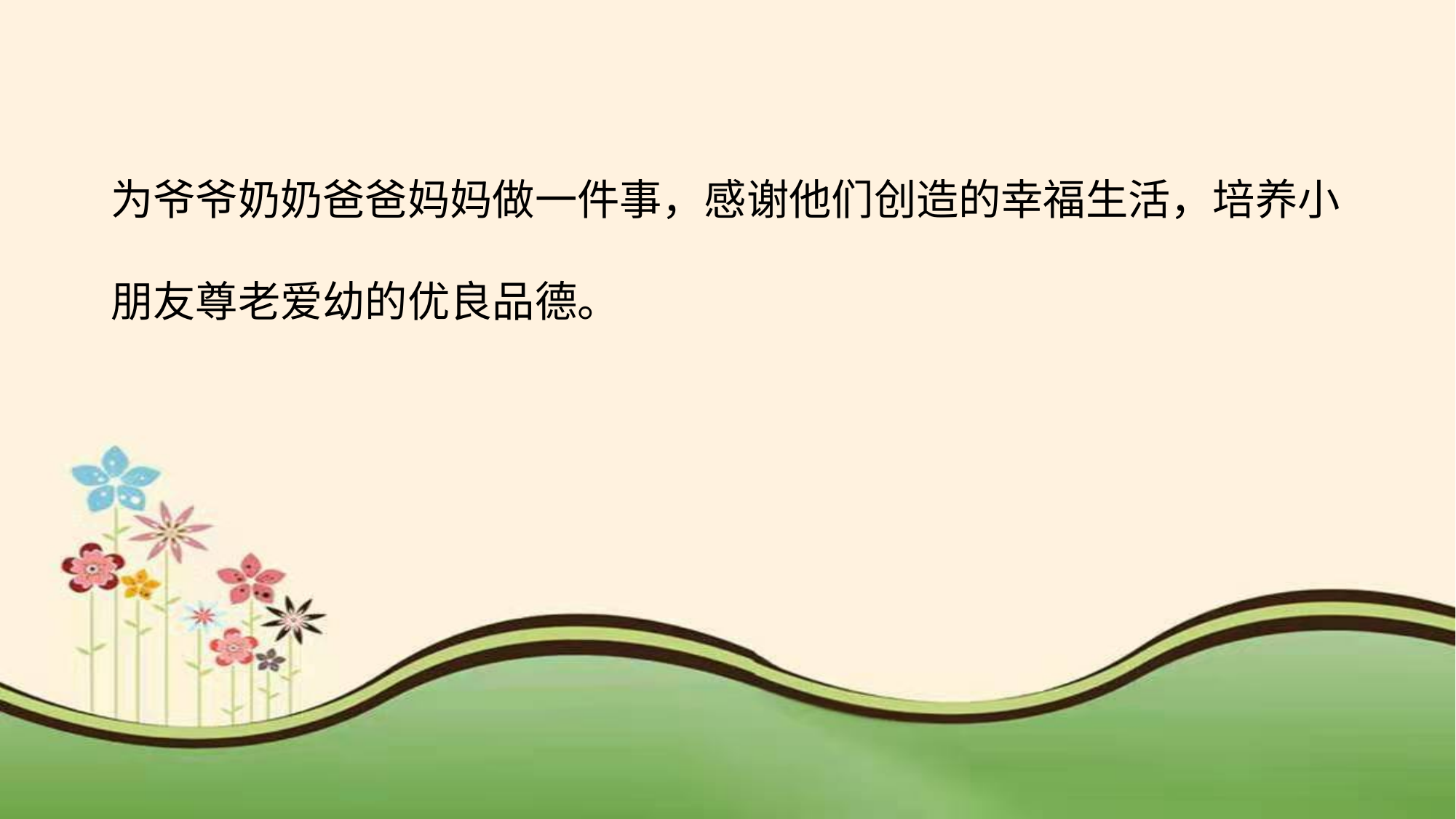

#
为爷爷奶奶爸爸妈妈做一件事，感谢他们创造的幸福生活，培养小朋友尊老爱幼的优良品德。